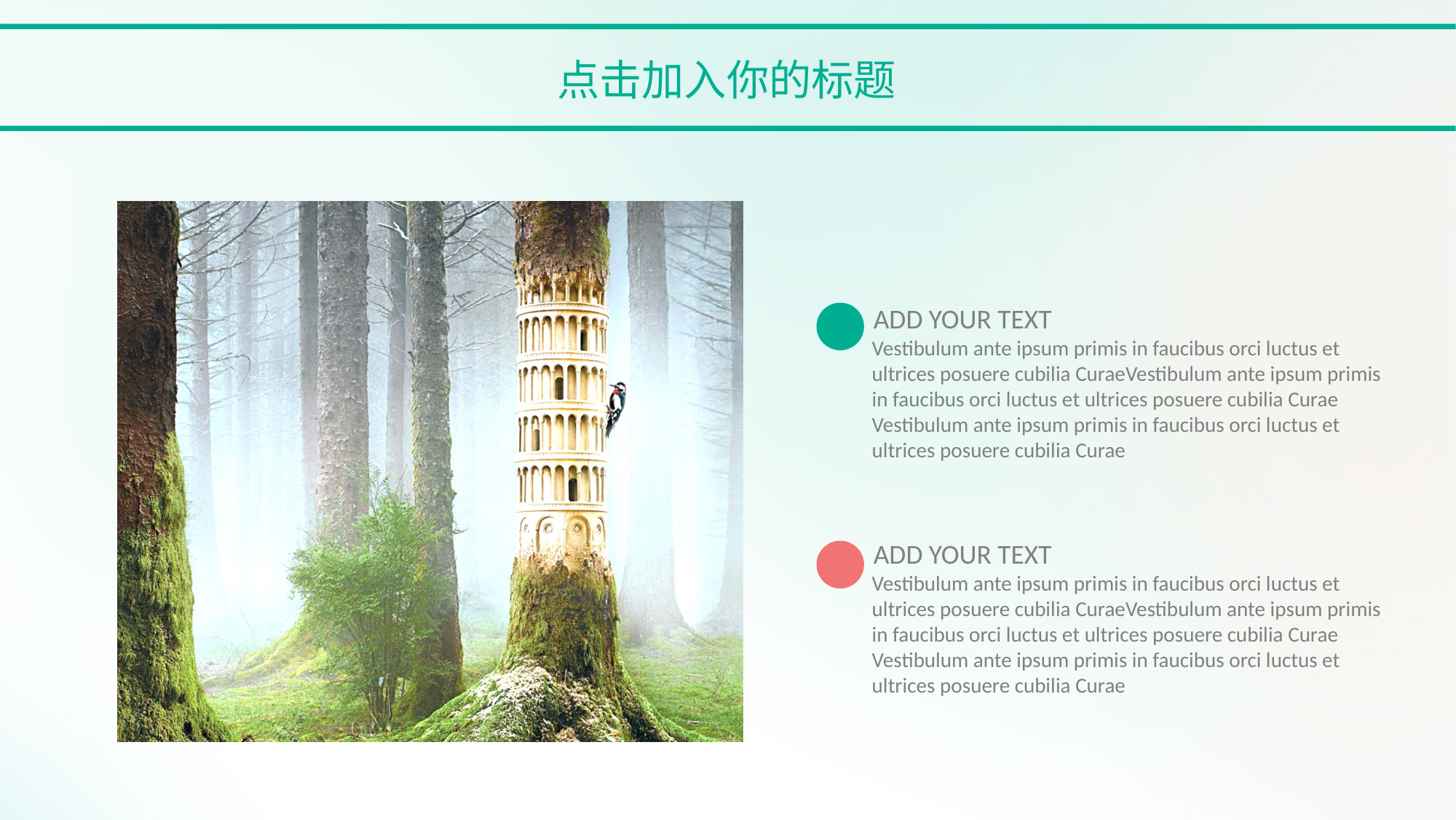

点击加入你的标题

ADD YOUR TEXT

Vestibulum ante ipsum primis in faucibus orci luctus et ultrices posuere cubilia CuraeVestibulum ante ipsum primis in faucibus orci luctus et ultrices posuere cubilia Curae
Vestibulum ante ipsum primis in faucibus orci luctus et ultrices posuere cubilia Curae

ADD YOUR TEXT

Vestibulum ante ipsum primis in faucibus orci luctus et ultrices posuere cubilia CuraeVestibulum ante ipsum primis in faucibus orci luctus et ultrices posuere cubilia Curae
Vestibulum ante ipsum primis in faucibus orci luctus et ultrices posuere cubilia Curae